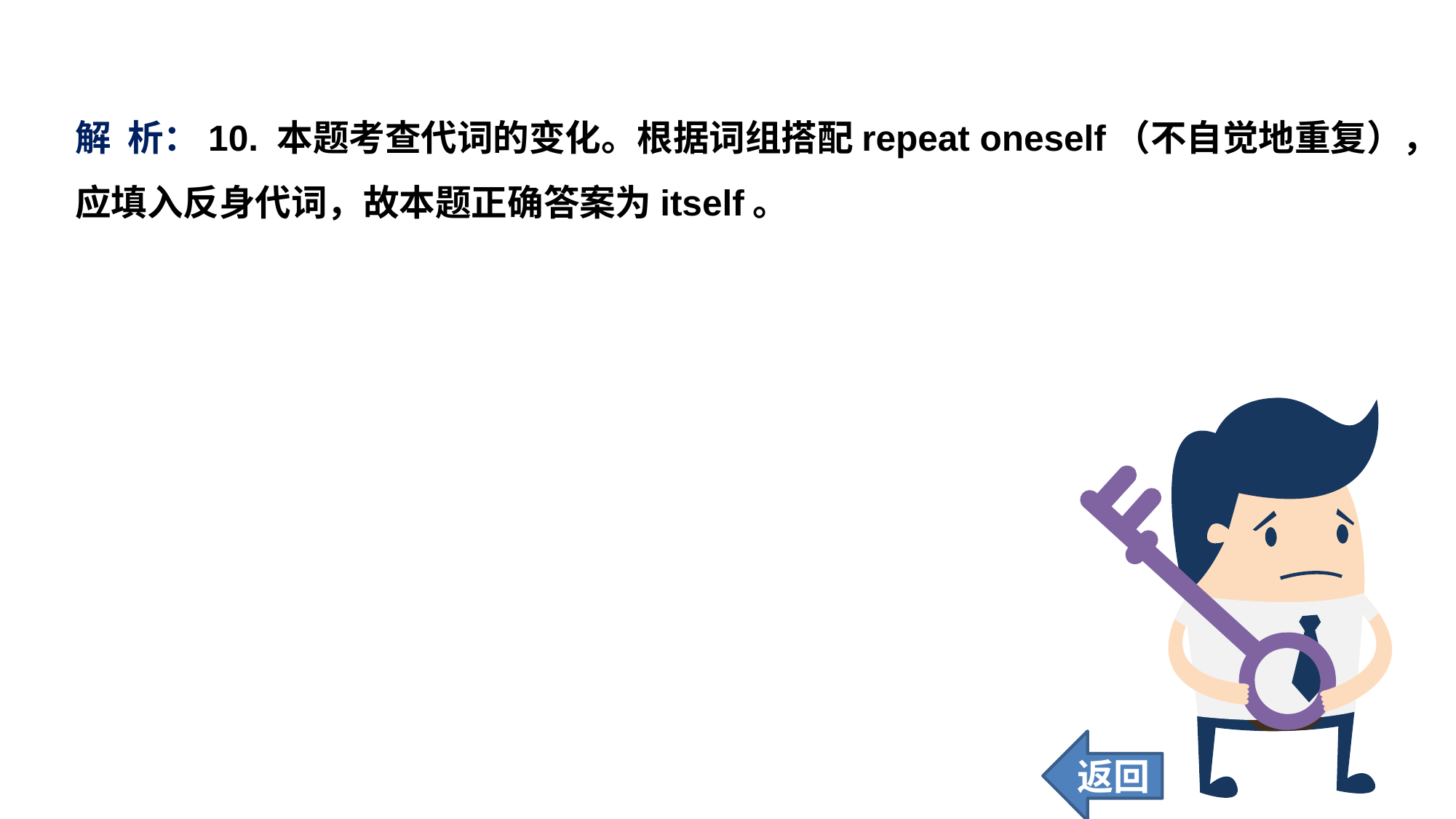

解  析：10. 本题考查代词的变化。根据词组搭配repeat oneself（不自觉地重复），应填入反身代词，故本题正确答案为itself。

返回
110